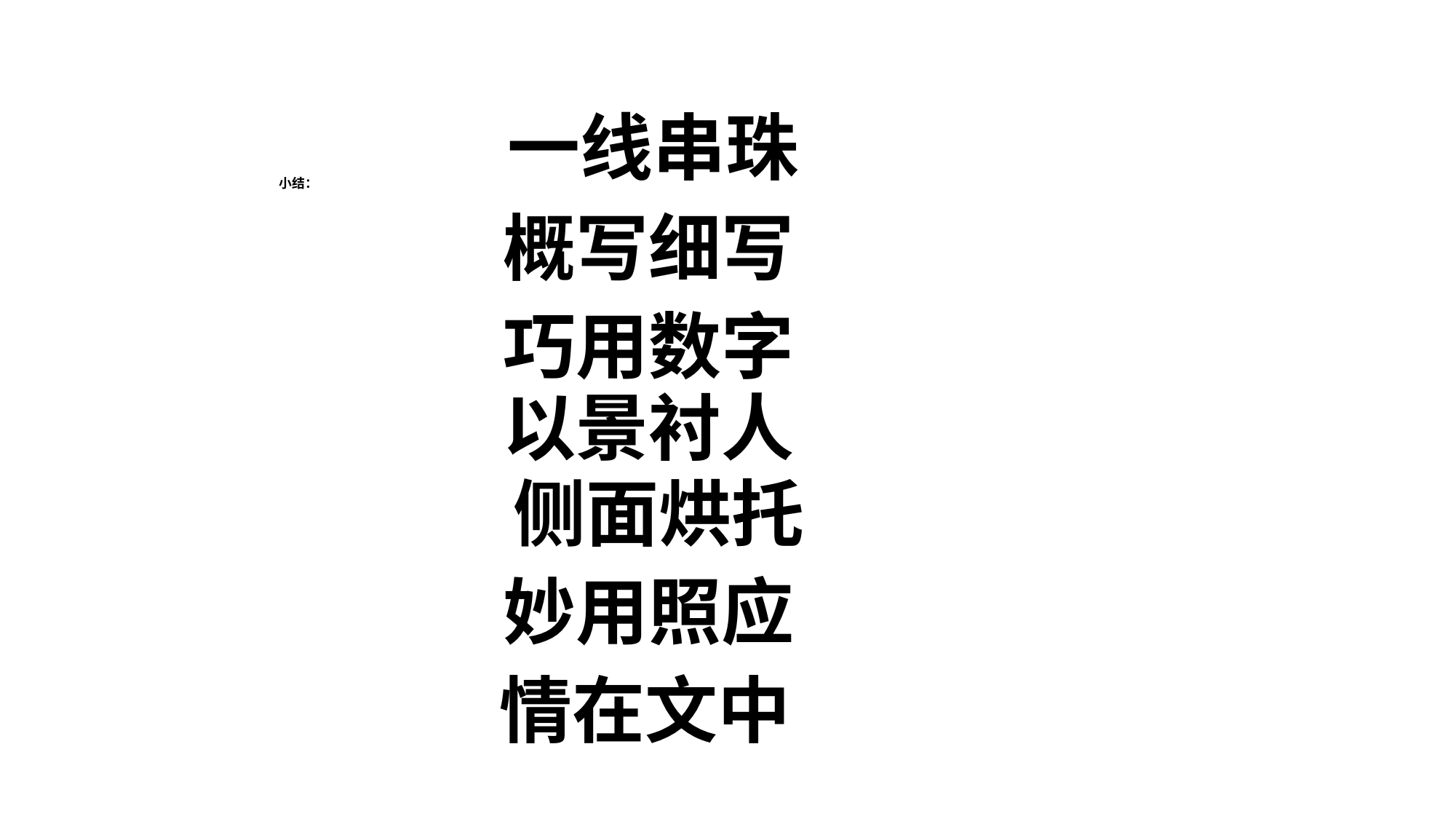

# 小结：
 一线串珠
概写细写
巧用数字
以景衬人
侧面烘托
妙用照应
情在文中